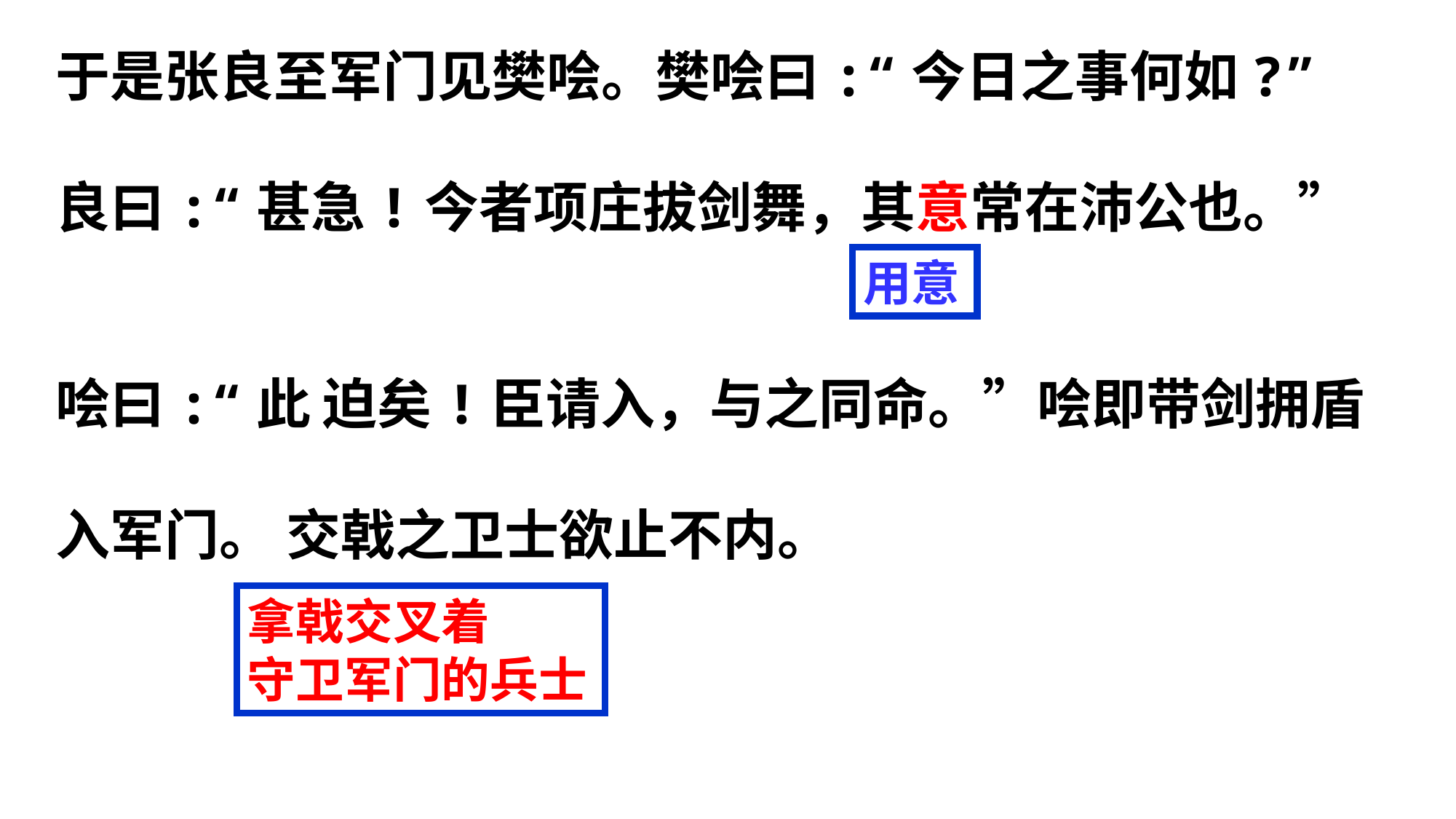

于是张良至军门见樊哙。樊哙曰:“今日之事何如?”

良曰:“甚急!今者项庄拔剑舞，其意常在沛公也。”

哙曰:“此 迫矣!臣请入，与之同命。”哙即带剑拥盾

入军门。 交戟之卫士欲止不内。

用意
拿戟交叉着
守卫军门的兵士